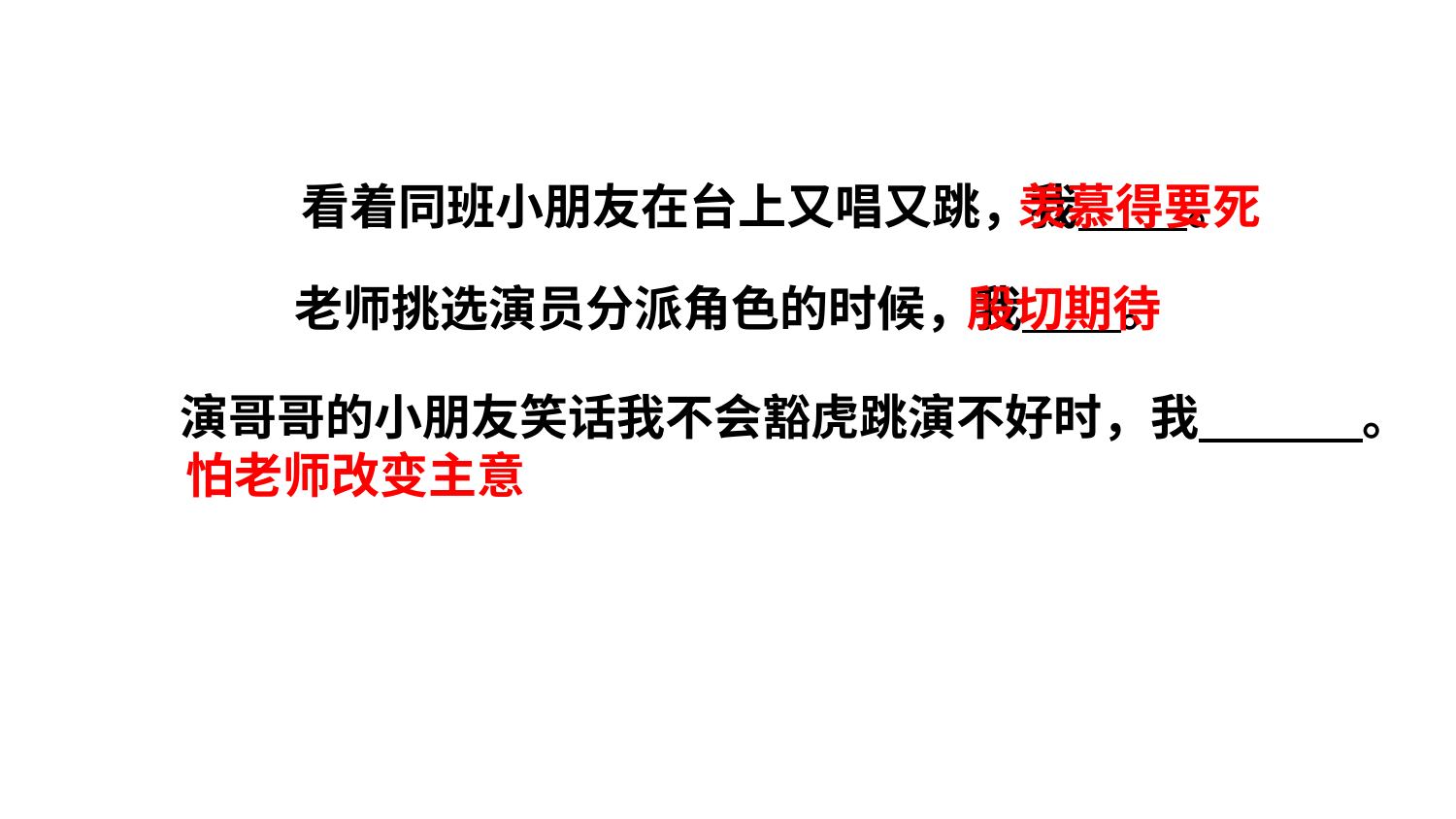

看着同班小朋友在台上又唱又跳，我          。
羡慕得要死
殷切期待
老师挑选演员分派角色的时候，我         。
    演哥哥的小朋友笑话我不会豁虎跳演不好时，我               。
怕老师改变主意